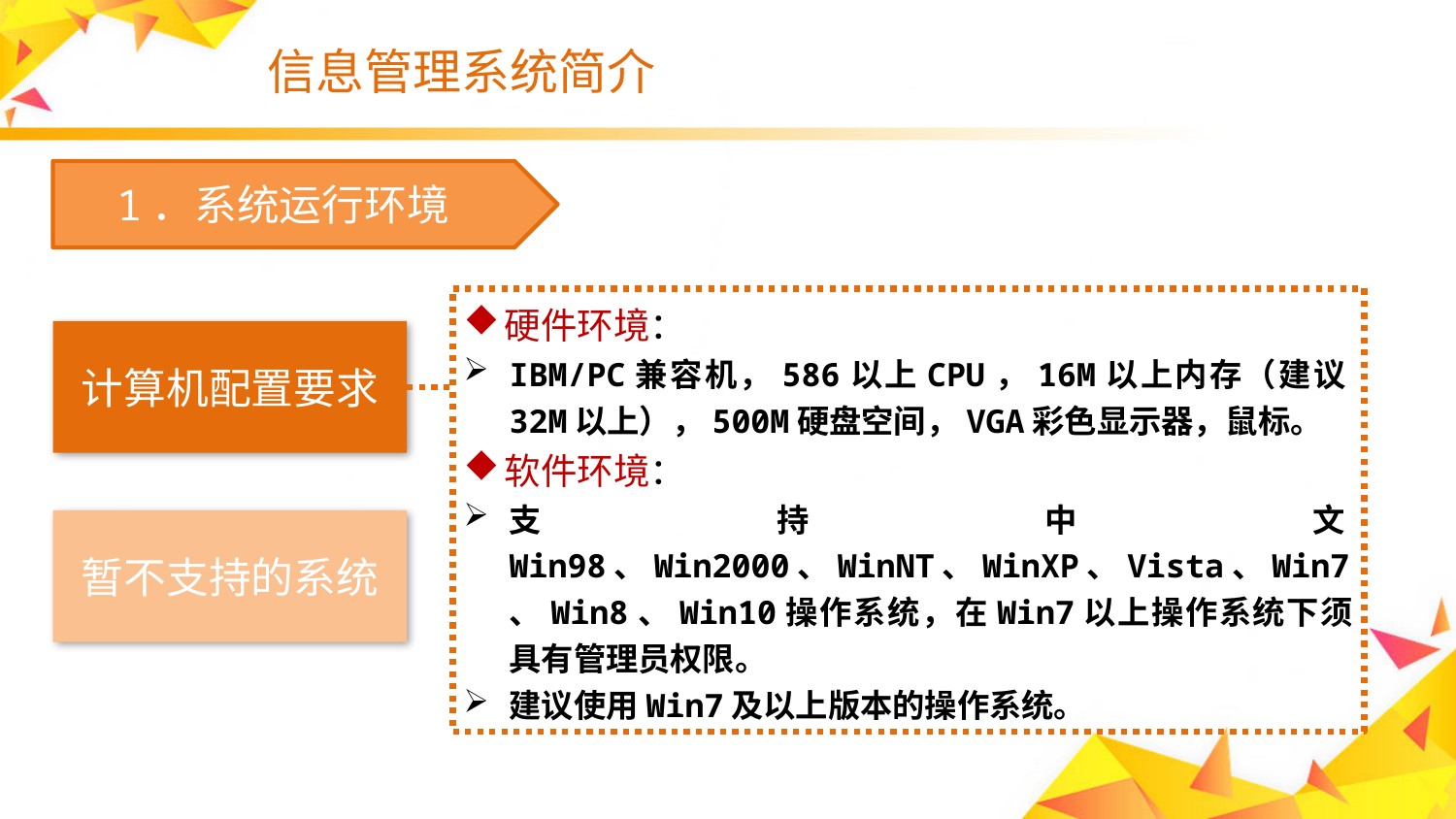

# 信息管理系统简介
　1．系统运行环境
硬件环境：
IBM/PC兼容机，586以上CPU，16M以上内存（建议32M以上），500M硬盘空间，VGA彩色显示器，鼠标。
软件环境：
支持中文Win98、Win2000、WinNT、WinXP、Vista、Win7、Win8、Win10操作系统，在Win7以上操作系统下须具有管理员权限。
建议使用Win7及以上版本的操作系统。
计算机配置要求
暂不支持的系统